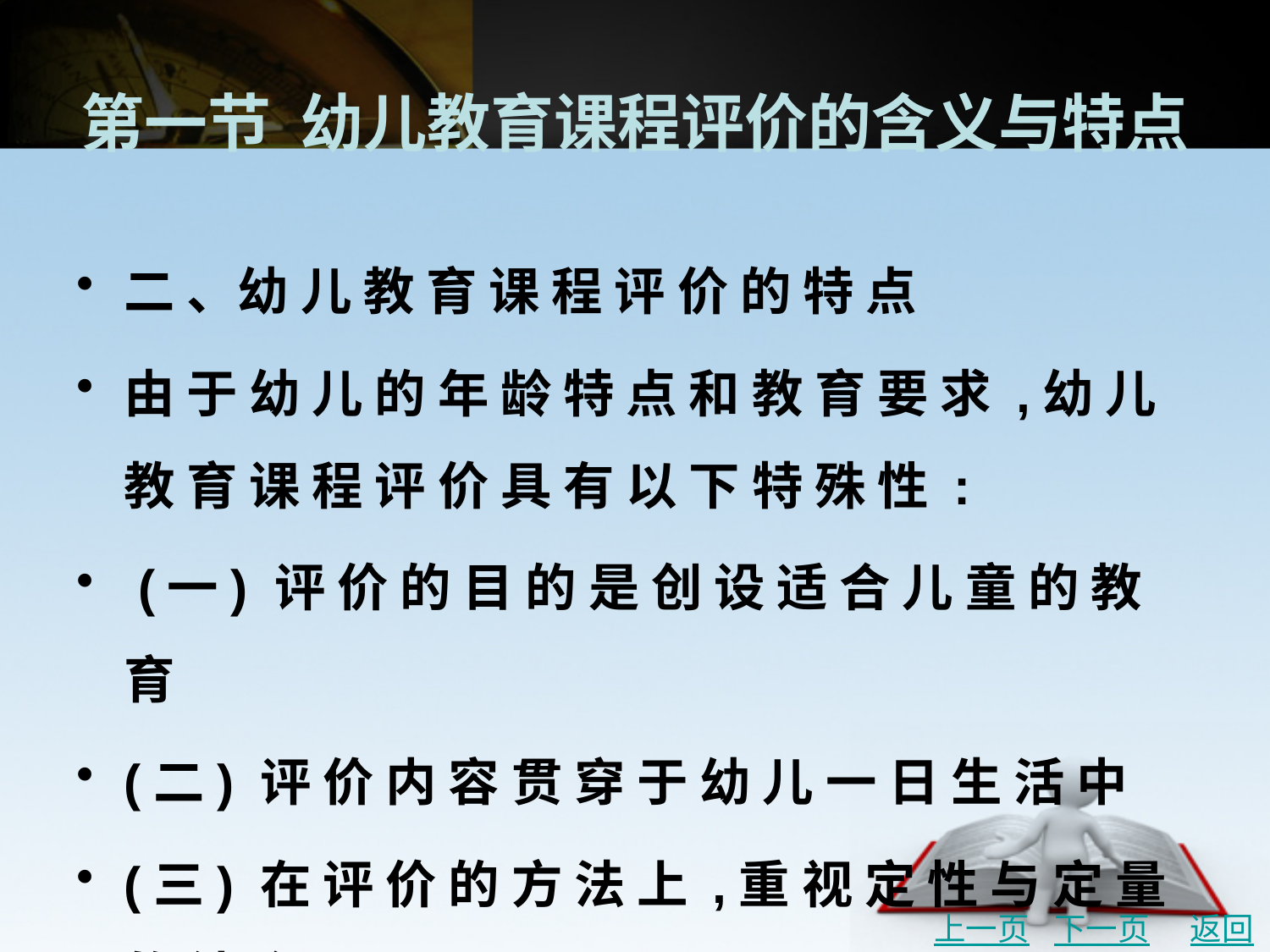

# 第一节  幼儿教育课程评价的含义与特点
二 、幼 儿 教 育 课 程 评 价 的 特 点
由 于 幼 儿 的 年 龄 特 点 和 教 育 要 求 ,幼 儿 教 育 课 程 评 价 具 有 以 下 特 殊 性 :
 (一) 评 价 的 目 的 是 创 设 适 合 儿 童 的 教 育
(二) 评 价 内 容 贯 穿 于 幼 儿 一 日 生 活 中
(三) 在 评 价 的 方 法 上 ,重 视 定 性 与 定 量 的 结 合
(四) 评 价 主 体 上 ,教 师 既 是 评 价 的 对 象 也 是 评 价 的 主 体

上一页
下一页
返回